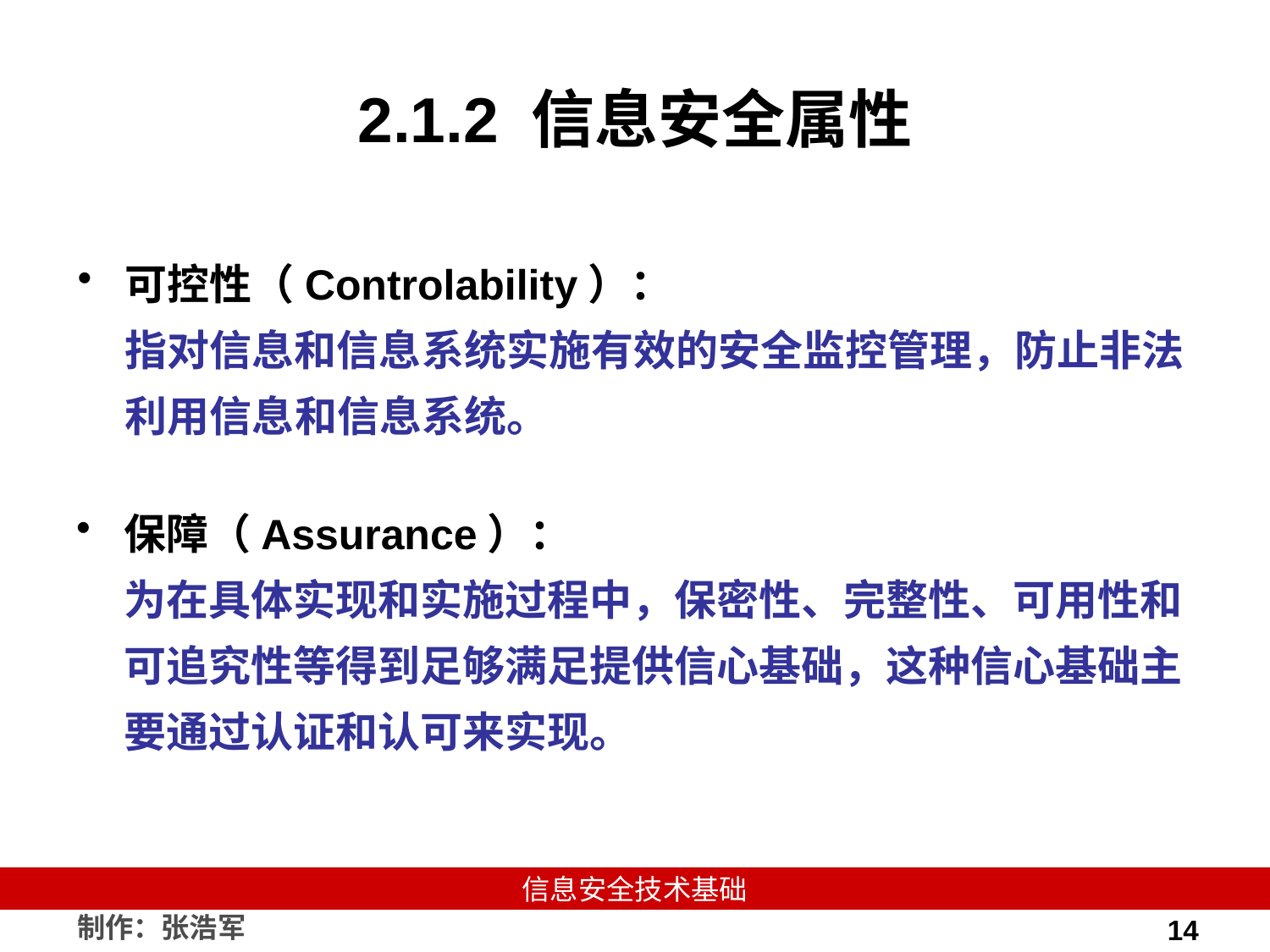

# 2.1.2 信息安全属性
可控性（Controlability）：
指对信息和信息系统实施有效的安全监控管理，防止非法利用信息和信息系统。
保障（Assurance）：
为在具体实现和实施过程中，保密性、完整性、可用性和可追究性等得到足够满足提供信心基础，这种信心基础主要通过认证和认可来实现。
14